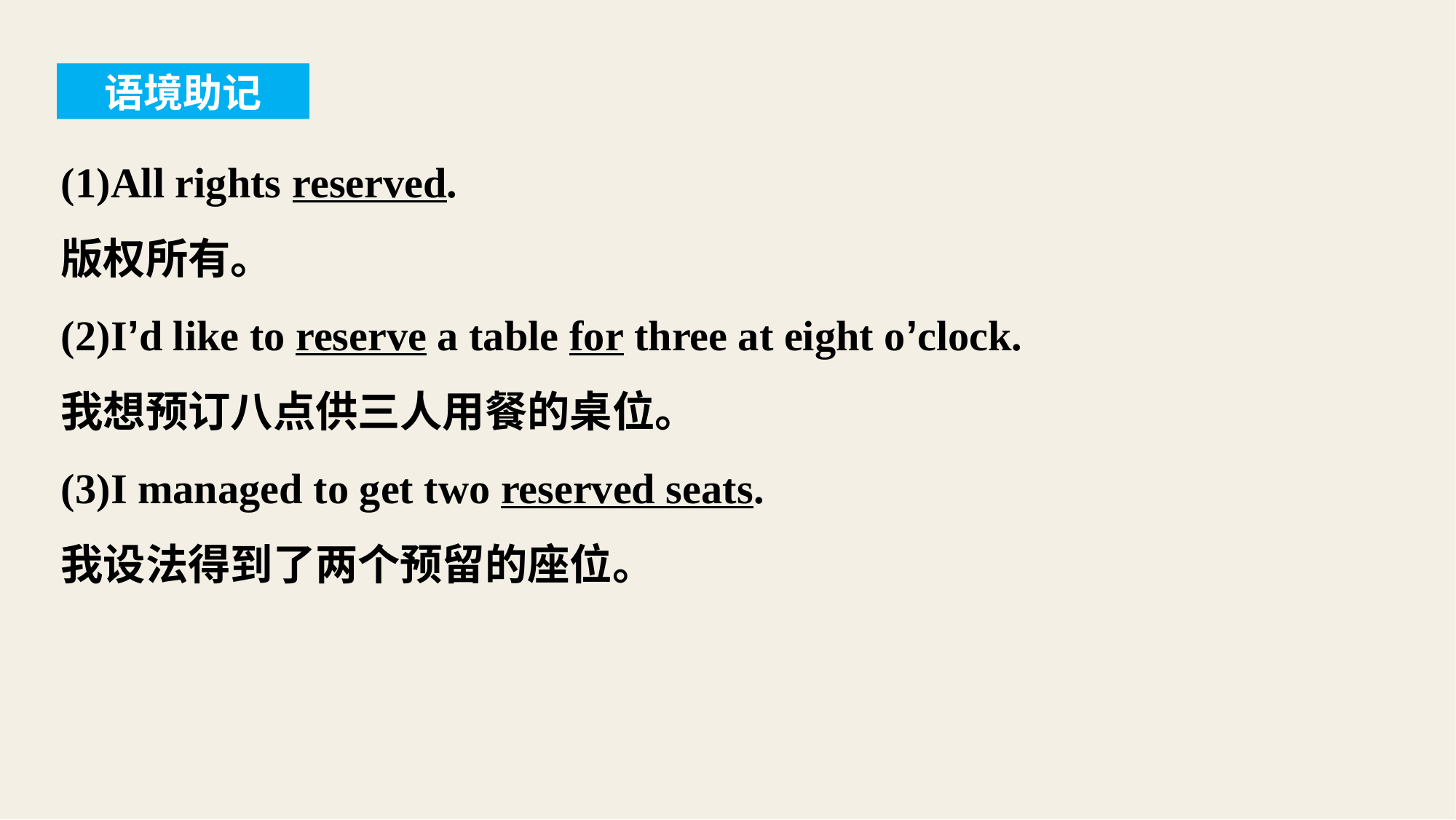

语境助记
(1)All rights reserved.
版权所有。
(2)I’d like to reserve a table for three at eight o’clock.
我想预订八点供三人用餐的桌位。
(3)I managed to get two reserved seats.
我设法得到了两个预留的座位。